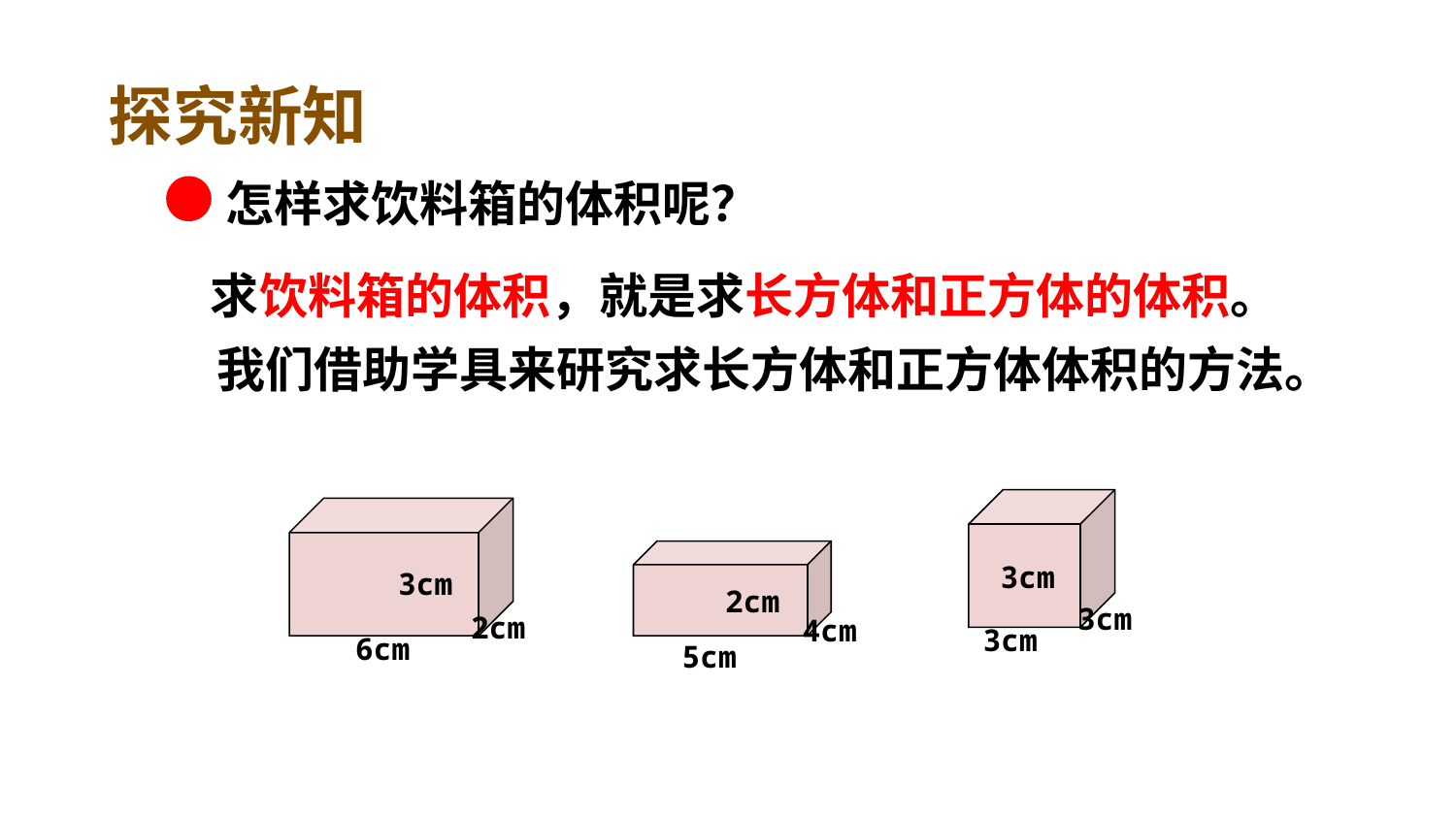

探究新知
怎样求饮料箱的体积呢？

求饮料箱的体积，就是求长方体和正方体的体积。
我们借助学具来研究求长方体和正方体体积的方法。

3cm
2cm
6cm

3cm
2cm
3cm
4cm
3cm
5cm